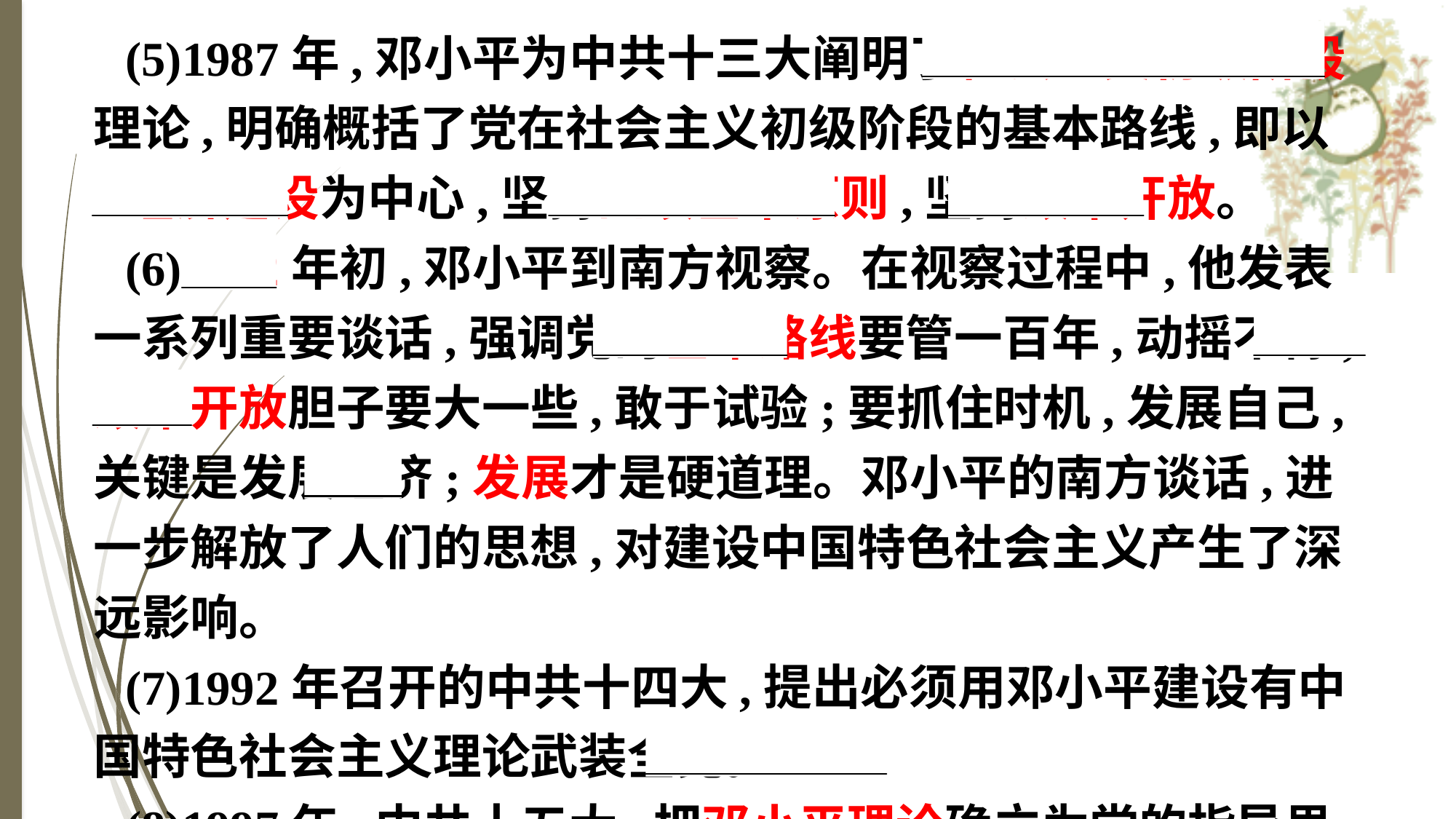

(5)1987年,邓小平为中共十三大阐明了社会主义初级阶段理论,明确概括了党在社会主义初级阶段的基本路线,即以
经济建设为中心,坚持四项基本原则,坚持改革开放。
(6)1992年初,邓小平到南方视察。在视察过程中,他发表一系列重要谈话,强调党的基本路线要管一百年,动摇不得;改革开放胆子要大一些,敢于试验;要抓住时机,发展自己,关键是发展经济;发展才是硬道理。邓小平的南方谈话,进一步解放了人们的思想,对建设中国特色社会主义产生了深远影响。
(7)1992年召开的中共十四大,提出必须用邓小平建设有中国特色社会主义理论武装全党。
(8)1997年,中共十五大,把邓小平理论确立为党的指导思想。